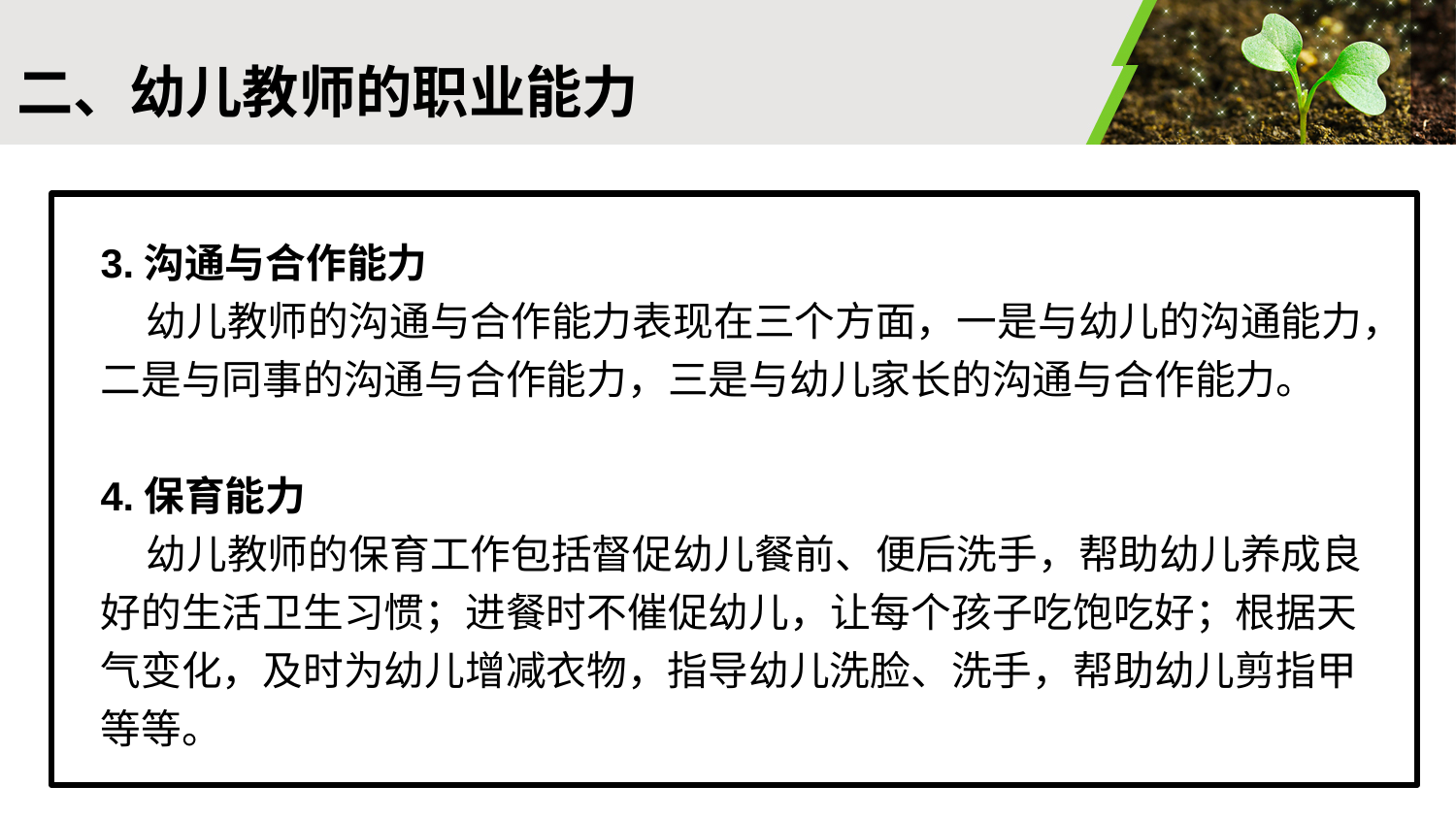

#
二、幼儿教师的职业能力

3.沟通与合作能力
    幼儿教师的沟通与合作能力表现在三个方面，一是与幼儿的沟通能力，二是与同事的沟通与合作能力，三是与幼儿家长的沟通与合作能力。

4.保育能力
    幼儿教师的保育工作包括督促幼儿餐前、便后洗手，帮助幼儿养成良好的生活卫生习惯；进餐时不催促幼儿，让每个孩子吃饱吃好；根据天气变化，及时为幼儿增减衣物，指导幼儿洗脸、洗手，帮助幼儿剪指甲等等。